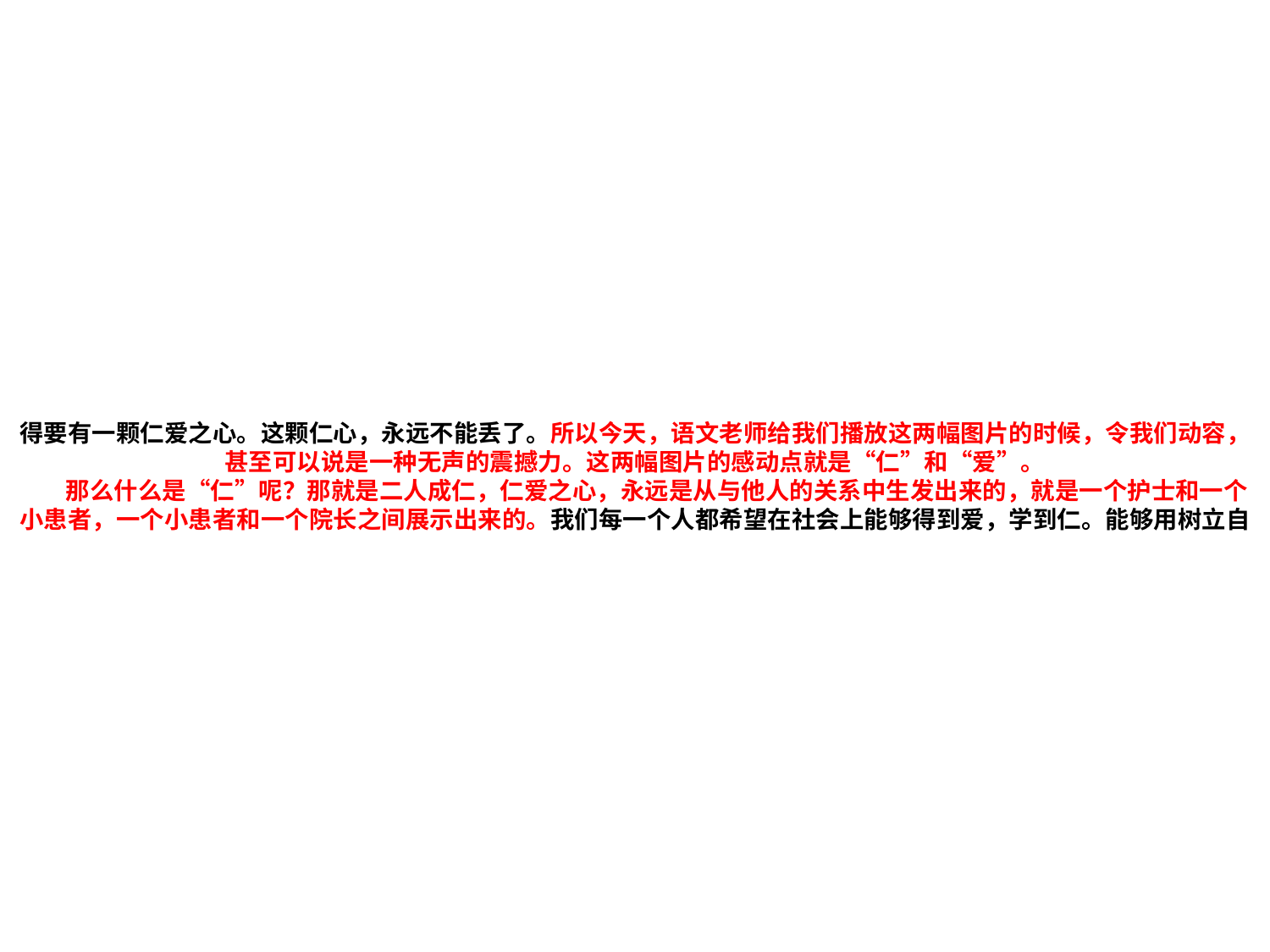

# 得要有一颗仁爱之心。这颗仁心，永远不能丢了。所以今天，语文老师给我们播放这两幅图片的时候，令我们动容，甚至可以说是一种无声的震撼力。这两幅图片的感动点就是“仁”和“爱”。 那么什么是“仁”呢？那就是二人成仁，仁爱之心，永远是从与他人的关系中生发出来的，就是一个护士和一个小患者，一个小患者和一个院长之间展示出来的。我们每一个人都希望在社会上能够得到爱，学到仁。能够用树立自